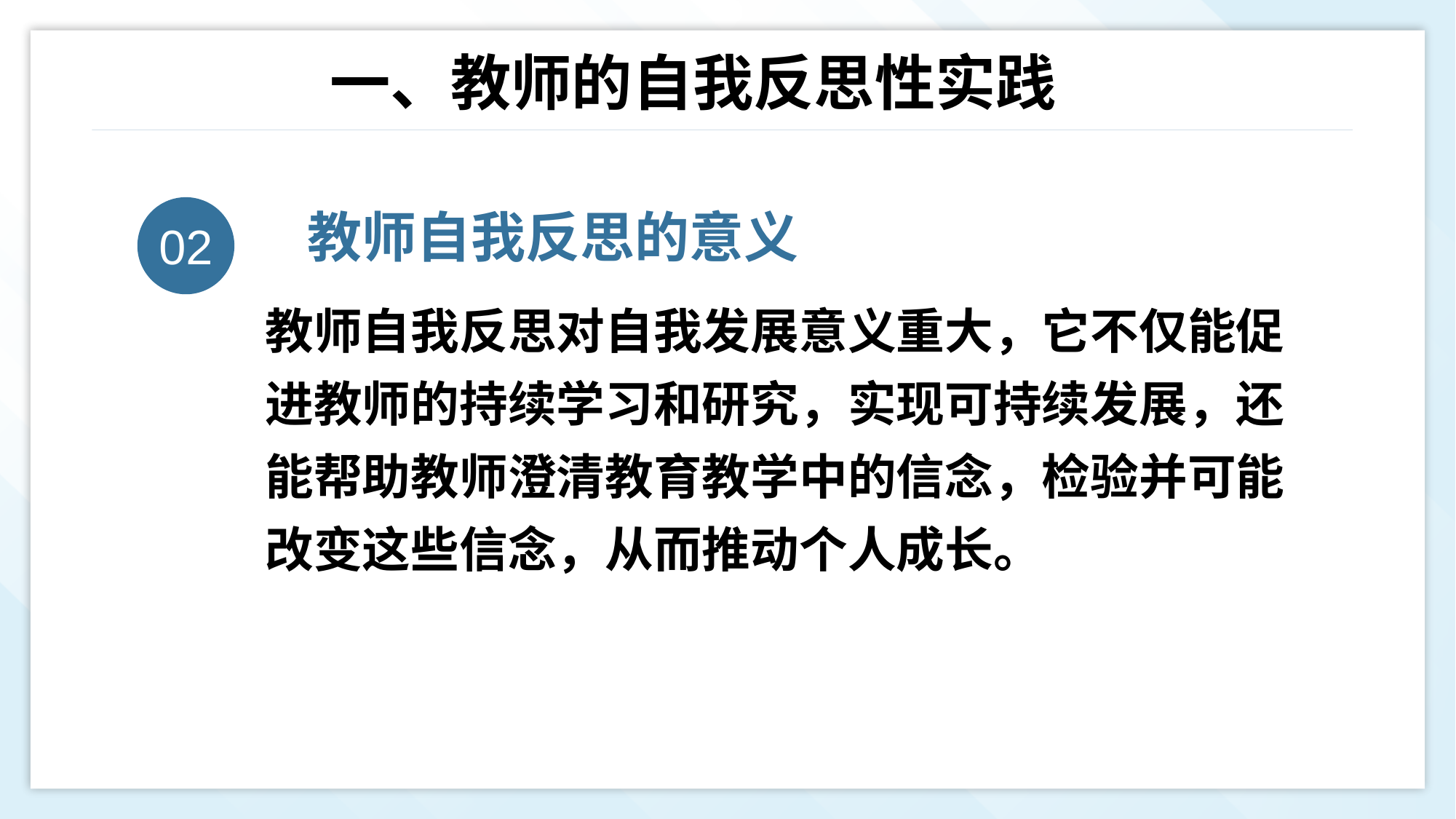

一、教师的自我反思性实践

教师自我反思的意义
教师自我反思对自我发展意义重大，它不仅能促进教师的持续学习和研究，实现可持续发展，还能帮助教师澄清教育教学中的信念，检验并可能改变这些信念，从而推动个人成长。

02